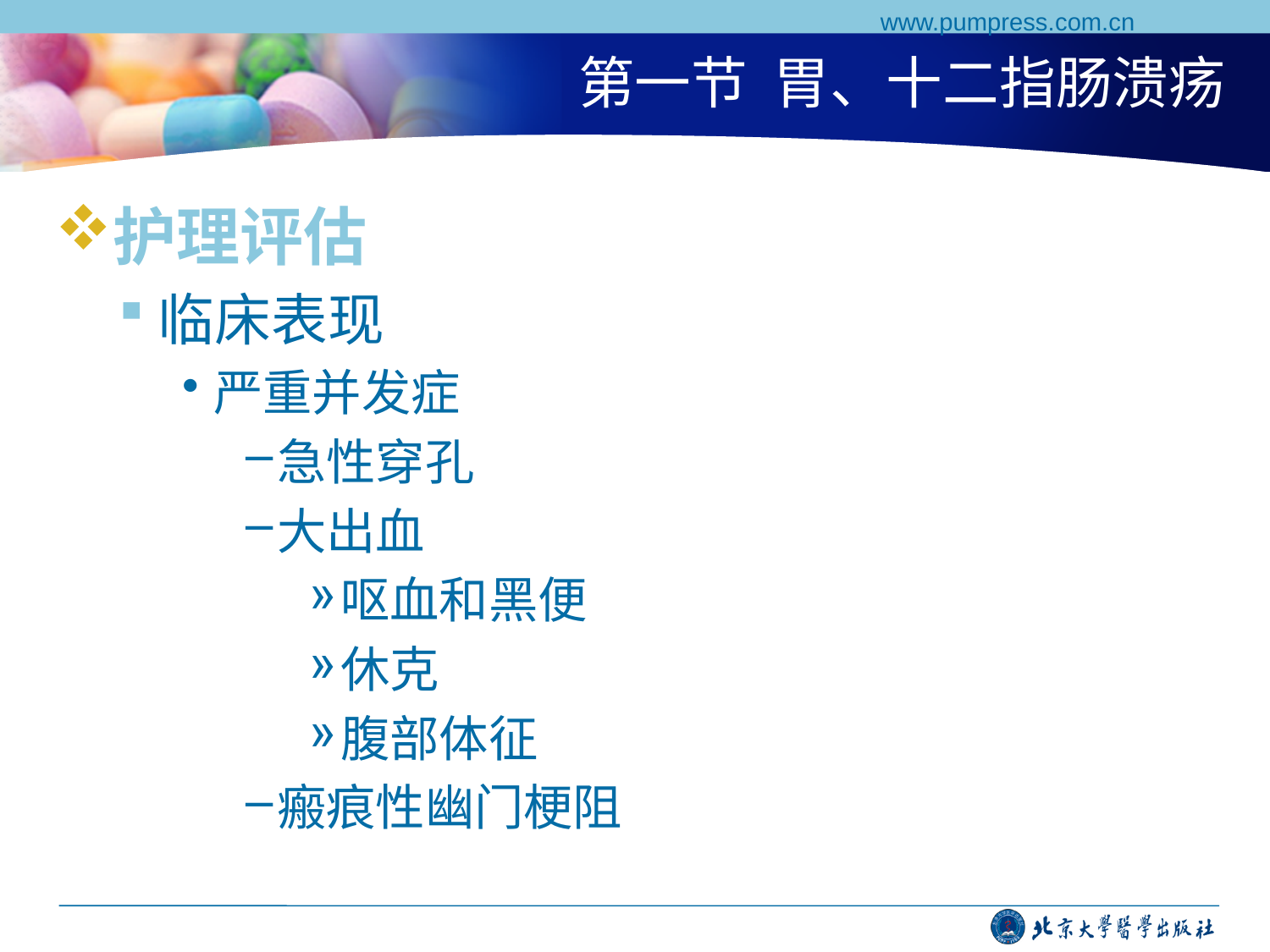

www.pumpress.com.cn
# 第一节  胃、十二指肠溃疡
护理评估
临床表现
严重并发症
急性穿孔
大出血
呕血和黑便
休克
腹部体征
瘢痕性幽门梗阻